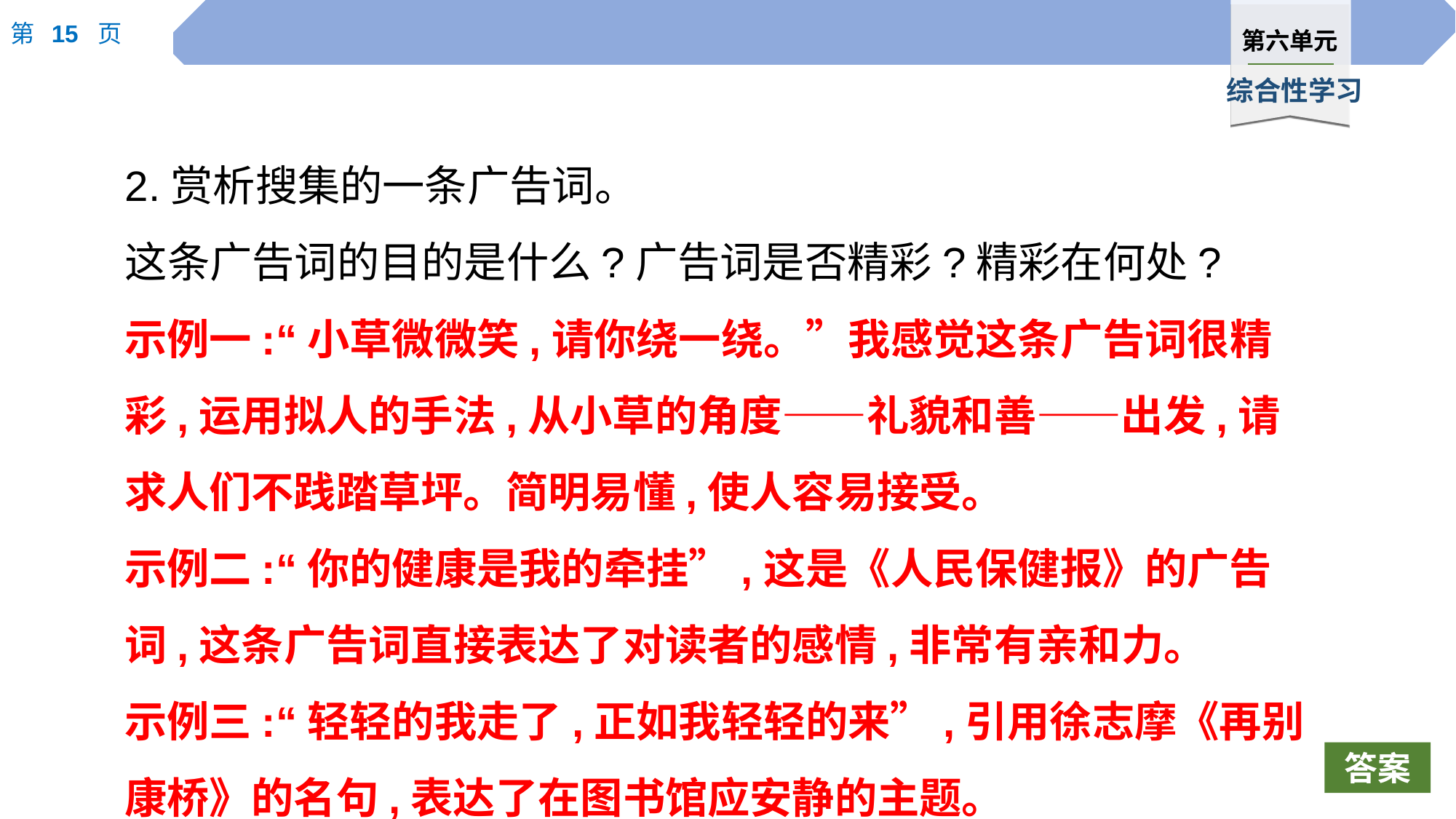

2.赏析搜集的一条广告词。
这条广告词的目的是什么?广告词是否精彩?精彩在何处?
示例一:“小草微微笑,请你绕一绕。”我感觉这条广告词很精彩,运用拟人的手法,从小草的角度——礼貌和善——出发,请求人们不践踏草坪。简明易懂,使人容易接受。
示例二:“你的健康是我的牵挂”,这是《人民保健报》的广告词,这条广告词直接表达了对读者的感情,非常有亲和力。
示例三:“轻轻的我走了,正如我轻轻的来”,引用徐志摩《再别康桥》的名句,表达了在图书馆应安静的主题。
答案